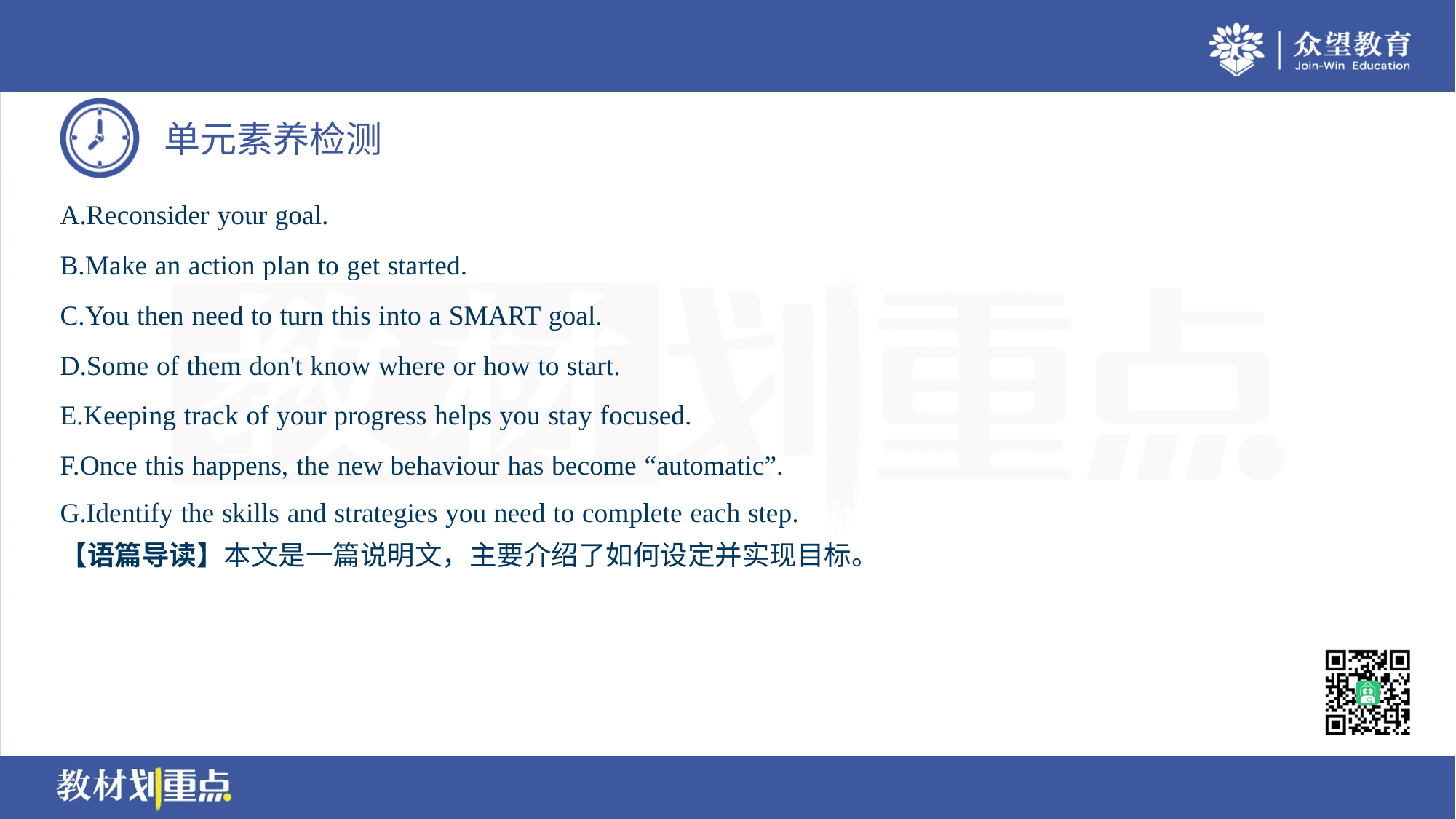

A.Reconsider your goal.
B.Make an action plan to get started.
C.You then need to turn this into a SMART goal.
D.Some of them don't know where or how to start.
E.Keeping track of your progress helps you stay focused.
F.Once this happens, the new behaviour has become “automatic”.
G.Identify the skills and strategies you need to complete each step.
【语篇导读】本文是一篇说明文，主要介绍了如何设定并实现目标。